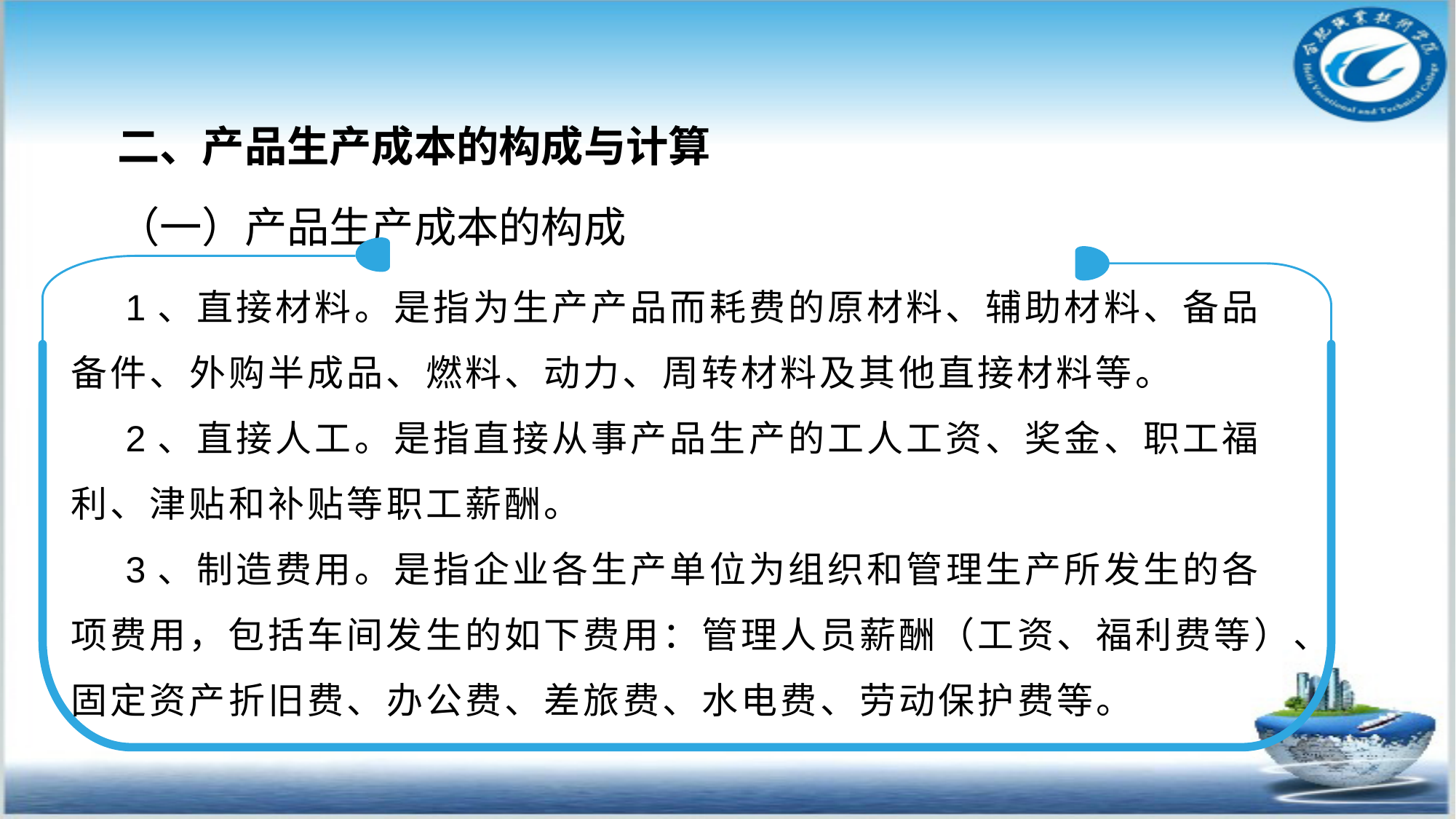

二、产品生产成本的构成与计算
（一）产品生产成本的构成

1、直接材料。是指为生产产品而耗费的原材料、辅助材料、备品备件、外购半成品、燃料、动力、周转材料及其他直接材料等。
2、直接人工。是指直接从事产品生产的工人工资、奖金、职工福利、津贴和补贴等职工薪酬。
3、制造费用。是指企业各生产单位为组织和管理生产所发生的各项费用，包括车间发生的如下费用：管理人员薪酬（工资、福利费等）、固定资产折旧费、办公费、差旅费、水电费、劳动保护费等。